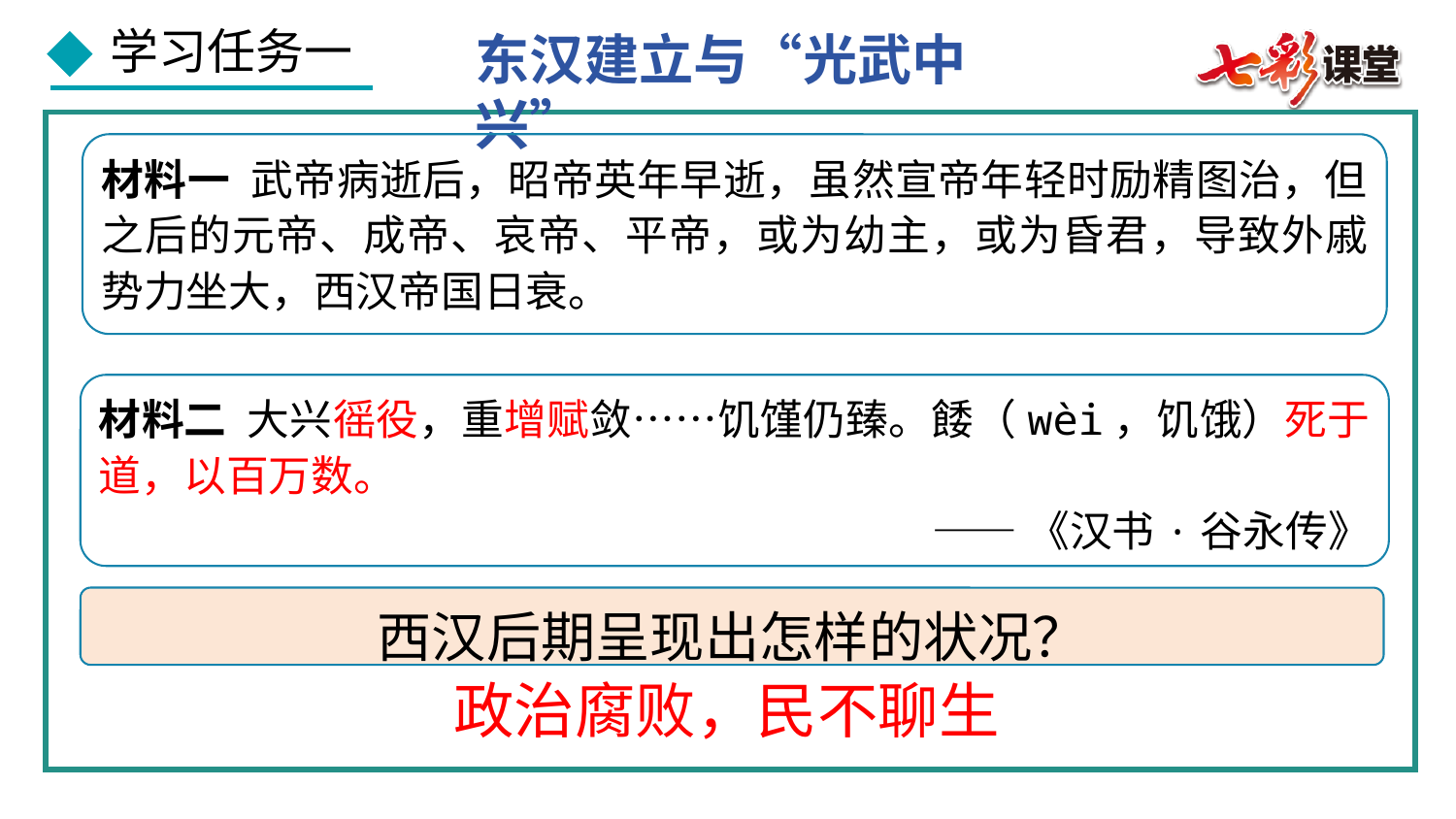

东汉建立与“光武中兴”
材料一  武帝病逝后，昭帝英年早逝，虽然宣帝年轻时励精图治，但之后的元帝、成帝、哀帝、平帝，或为幼主，或为昏君，导致外戚势力坐大，西汉帝国日衰。
材料二  大兴徭役，重增赋敛……饥馑仍臻。餧（wèi，饥饿）死于道，以百万数。
——《汉书·谷永传》
西汉后期呈现出怎样的状况？
政治腐败，民不聊生